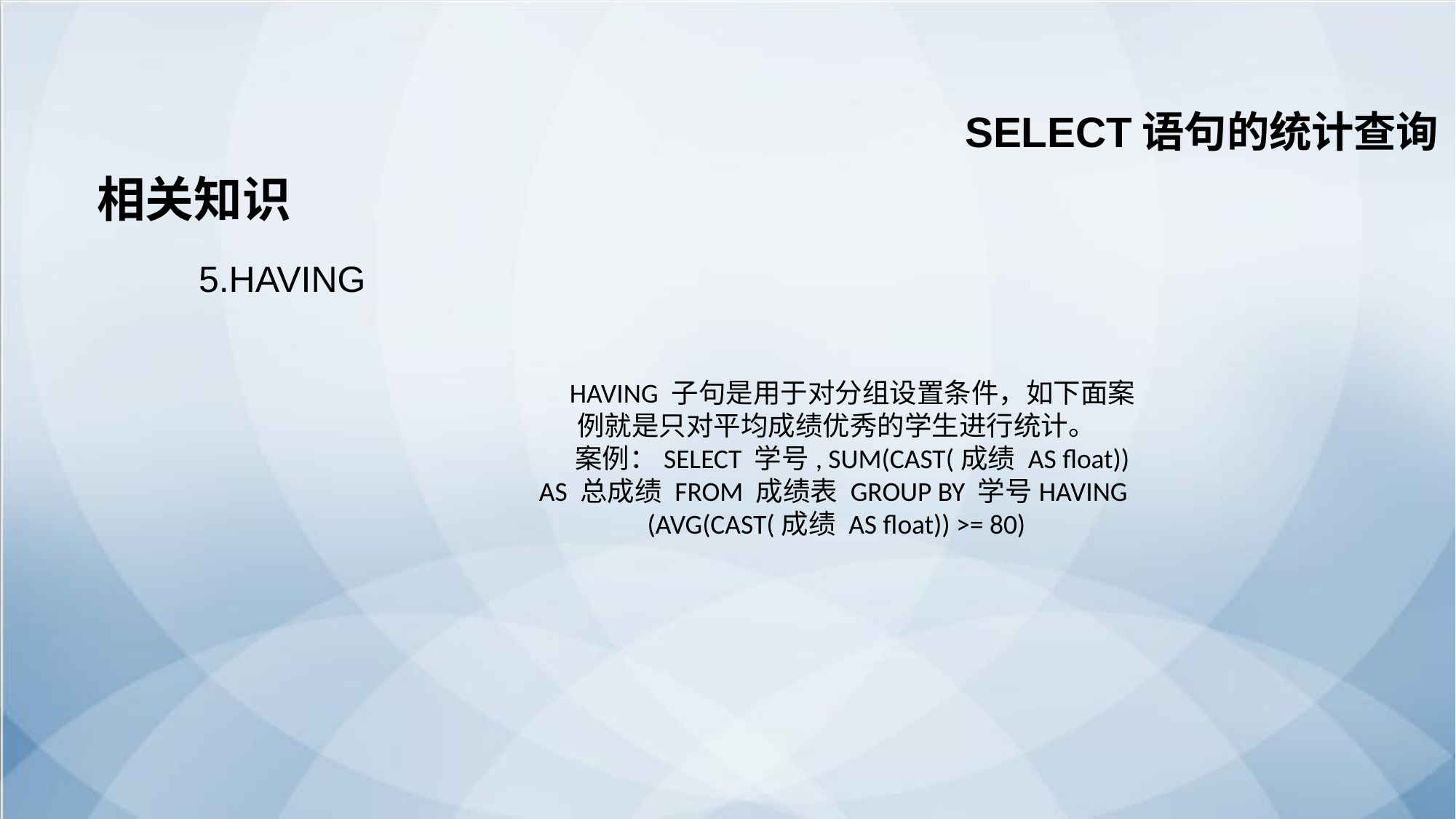

SELECT语句的统计查询
相关知识
5.HAVING

HAVING 子句是用于对分组设置条件，如下面案例就是只对平均成绩优秀的学生进行统计。
案例：SELECT 学号, SUM(CAST(成绩 AS float)) AS 总成绩 FROM 成绩表 GROUP BY 学号HAVING  (AVG(CAST(成绩 AS float)) >= 80)